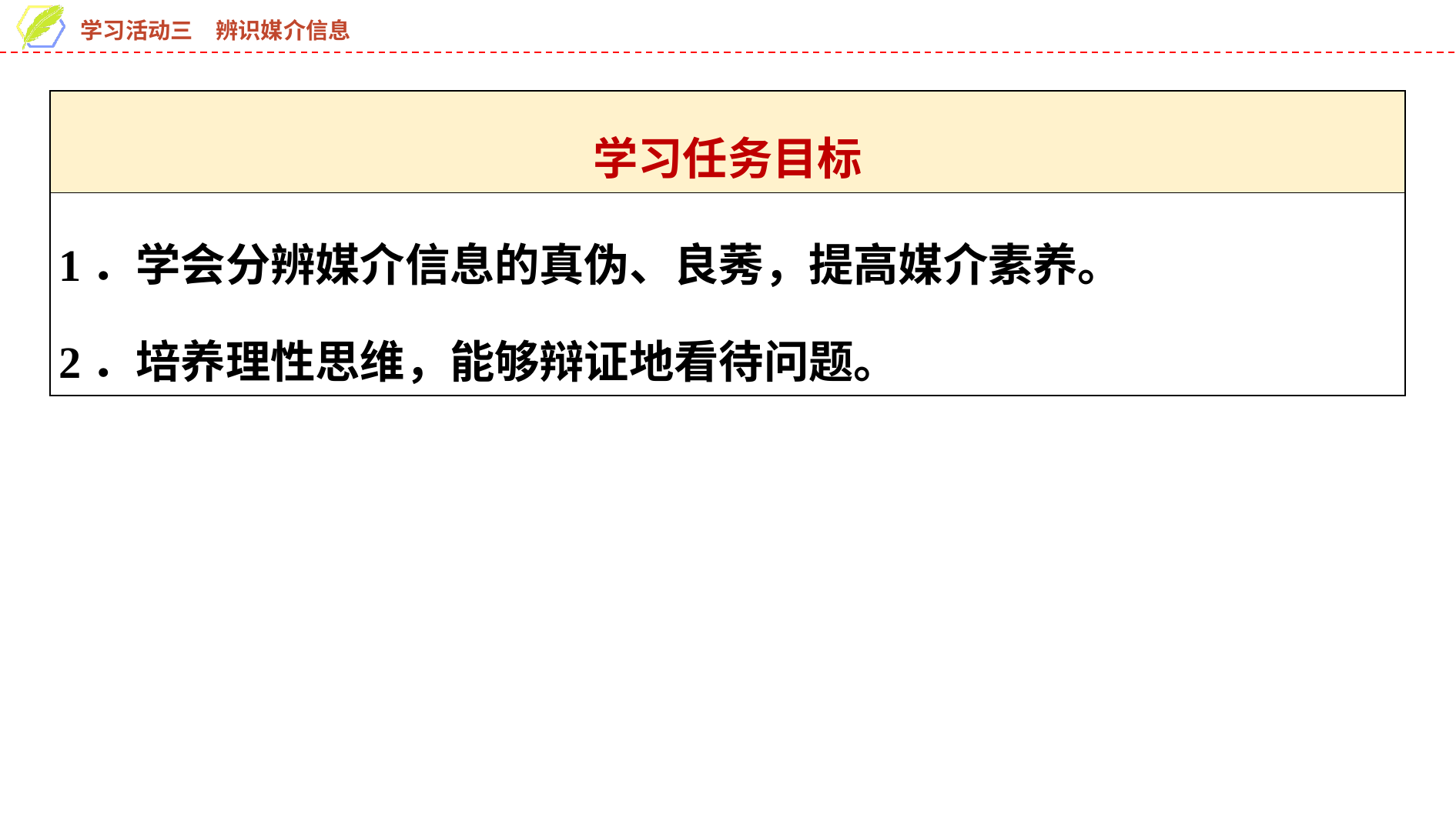

| 学习任务目标 |
| --- |
| 1．学会分辨媒介信息的真伪、良莠，提高媒介素养。 2．培养理性思维，能够辩证地看待问题。 |